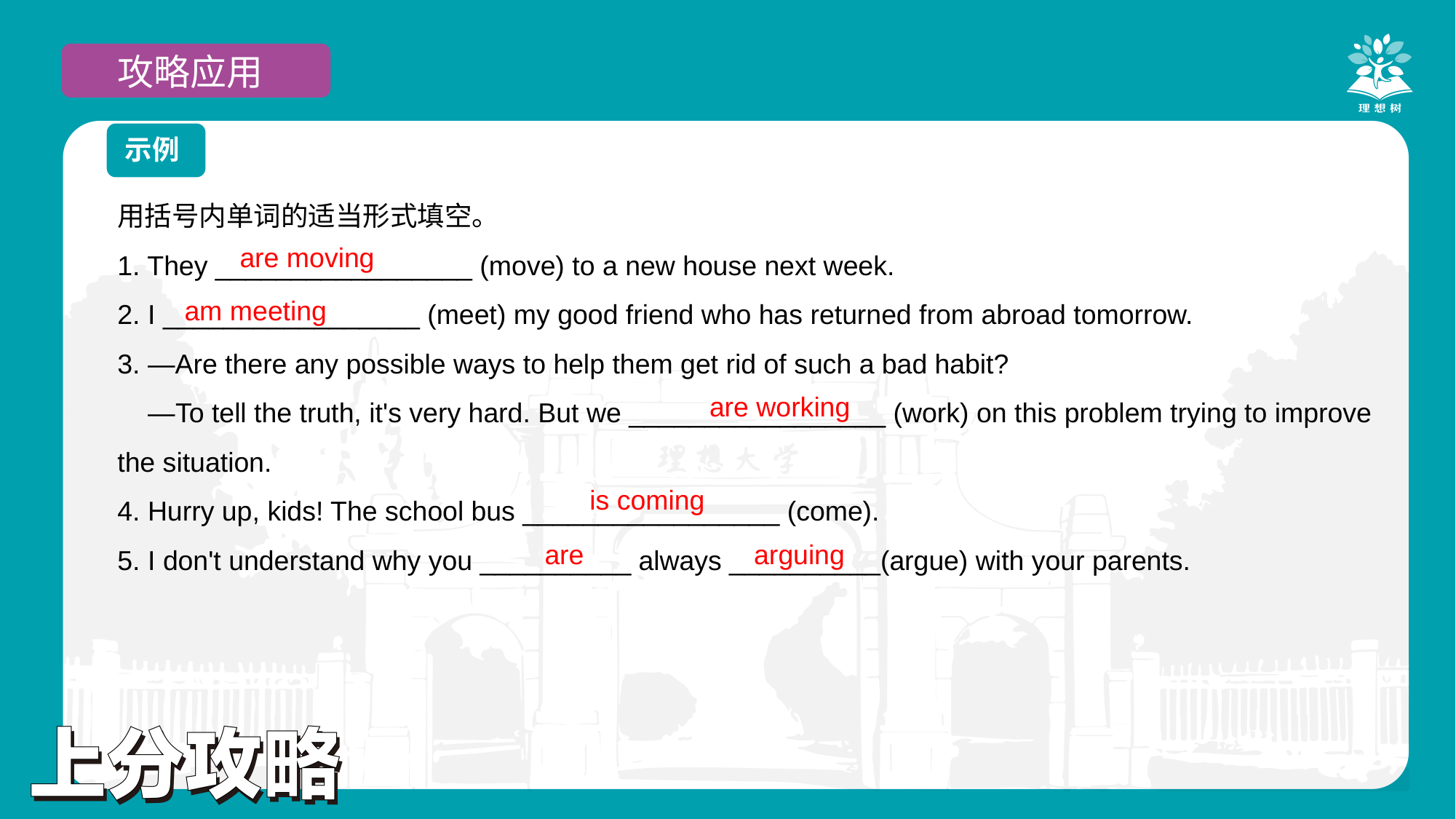

攻略应用

示例
用括号内单词的适当形式填空。
1. They _________________ (move) to a new house next week.
2. I _________________ (meet) my good friend who has returned from abroad tomorrow.
3. —Are there any possible ways to help them get rid of such a bad habit?
    —To tell the truth, it's very hard. But we _________________ (work) on this problem trying to improve the situation.
4. Hurry up, kids! The school bus _________________ (come).
5. I don't understand why you __________ always __________(argue) with your parents.

are moving
am meeting
are working
is coming
are
arguing